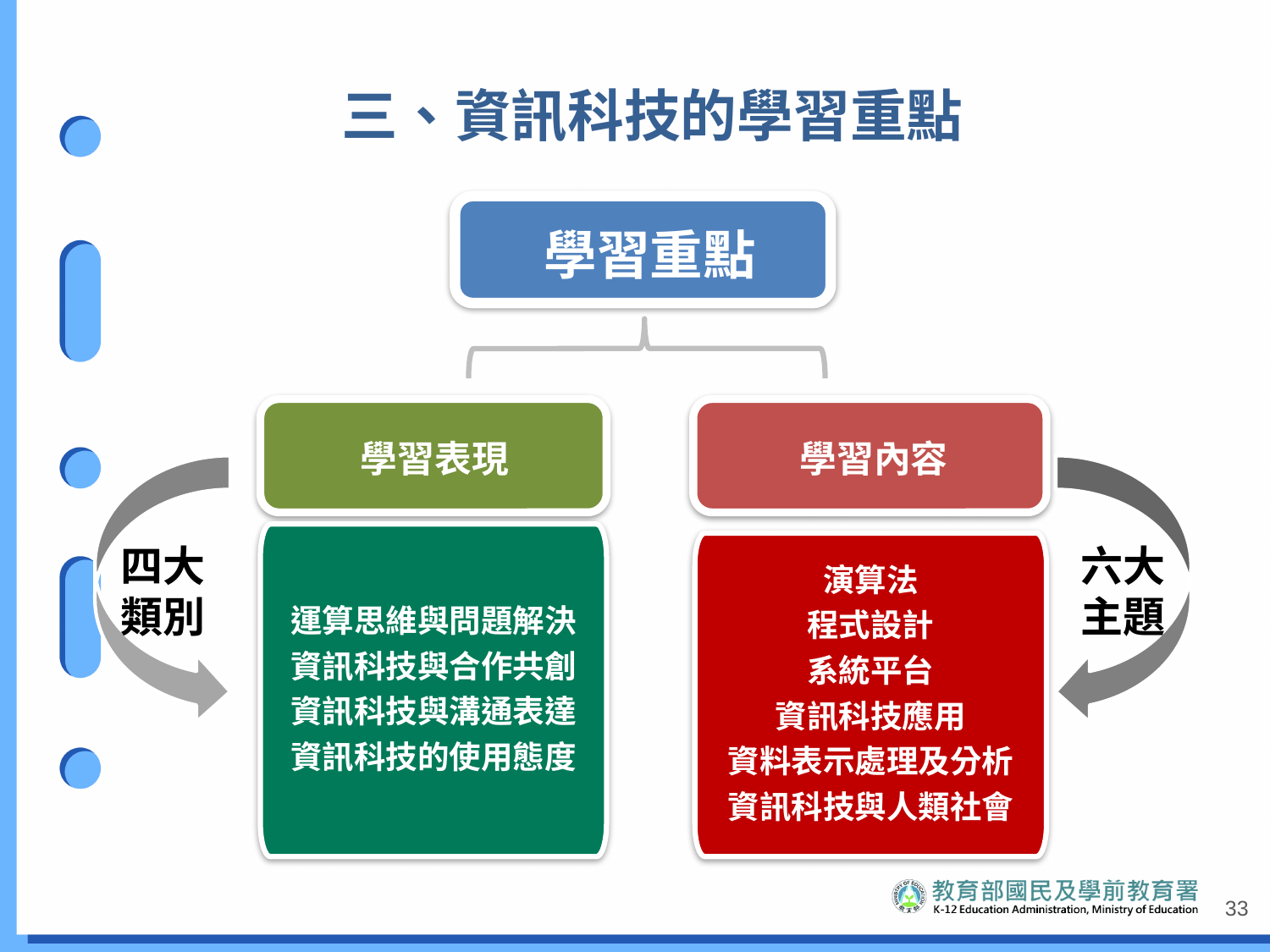

三、資訊科技的學習重點

學習重點

學習表現
學習內容
六大主題
四大類別
運算思維與問題解決
資訊科技與合作共創
資訊科技與溝通表達
資訊科技的使用態度
演算法
程式設計
系統平台
資訊科技應用
資料表示處理及分析
資訊科技與人類社會
33